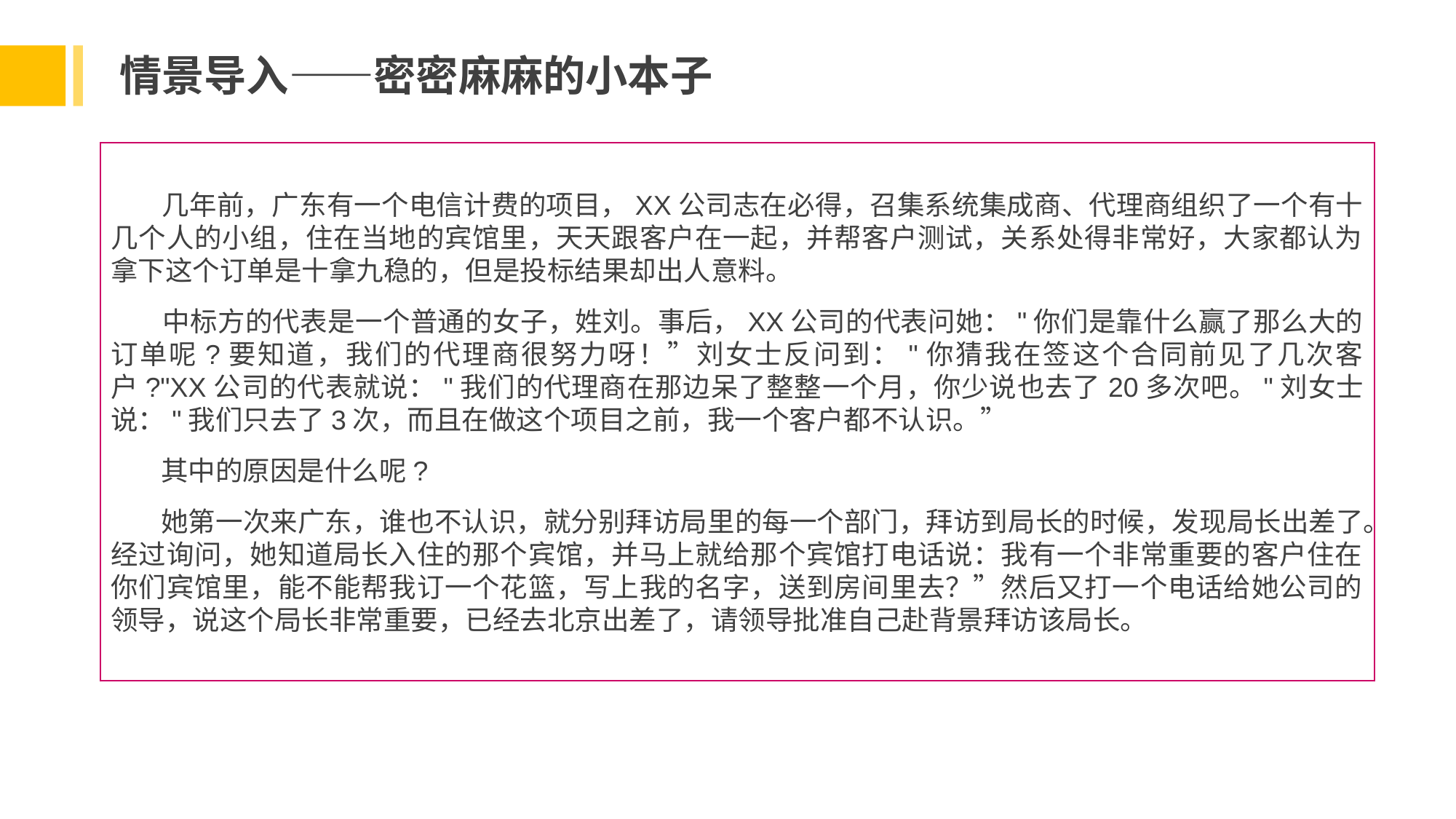

情景导入——密密麻麻的小本子

       几年前，广东有一个电信计费的项目，XX公司志在必得，召集系统集成商、代理商组织了一个有十几个人的小组，住在当地的宾馆里，天天跟客户在一起，并帮客户测试，关系处得非常好，大家都认为拿下这个订单是十拿九稳的，但是投标结果却出人意料。
       中标方的代表是一个普通的女子，姓刘。事后，XX公司的代表问她："你们是靠什么赢了那么大的订单呢?要知道，我们的代理商很努力呀！”刘女士反问到："你猜我在签这个合同前见了几次客户?"XX公司的代表就说："我们的代理商在那边呆了整整一个月，你少说也去了20多次吧。"刘女士说："我们只去了3次，而且在做这个项目之前，我一个客户都不认识。”
       其中的原因是什么呢?
       她第一次来广东，谁也不认识，就分别拜访局里的每一个部门，拜访到局长的时候，发现局长出差了。经过询问，她知道局长入住的那个宾馆，并马上就给那个宾馆打电话说：我有一个非常重要的客户住在你们宾馆里，能不能帮我订一个花篮，写上我的名字，送到房间里去？”然后又打一个电话给她公司的领导，说这个局长非常重要，已经去北京出差了，请领导批准自己赴背景拜访该局长。